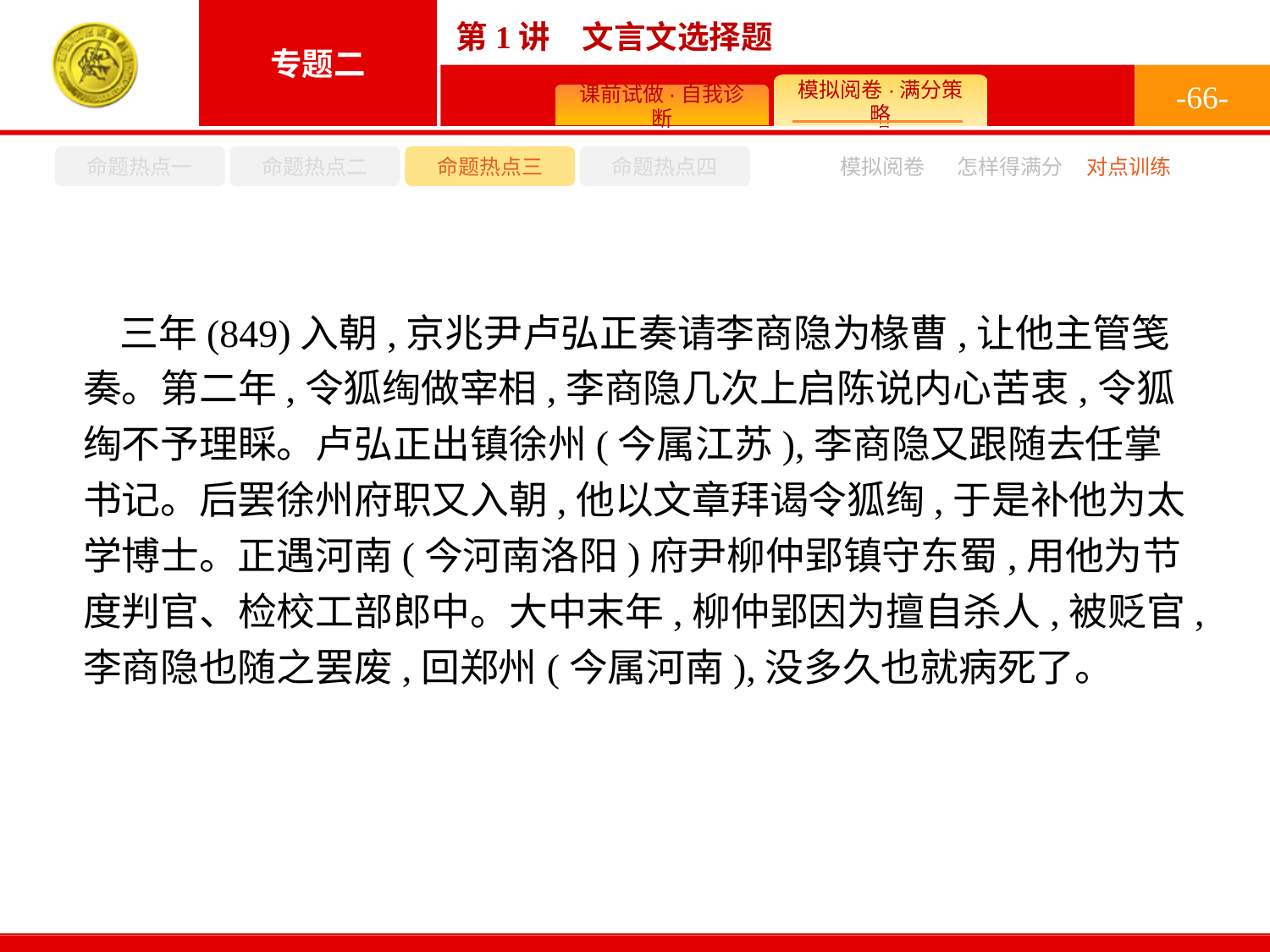

-66-
命题热点一
命题热点二
命题热点三
命题热点四
模拟阅卷
怎样得满分
对点训练
三年(849)入朝,京兆尹卢弘正奏请李商隐为椽曹,让他主管笺奏。第二年,令狐绹做宰相,李商隐几次上启陈说内心苦衷,令狐绹不予理睬。卢弘正出镇徐州(今属江苏),李商隐又跟随去任掌书记。后罢徐州府职又入朝,他以文章拜谒令狐绹,于是补他为太学博士。正遇河南(今河南洛阳)府尹柳仲郢镇守东蜀,用他为节度判官、检校工部郎中。大中末年,柳仲郢因为擅自杀人,被贬官,李商隐也随之罢废,回郑州(今属河南),没多久也就病死了。